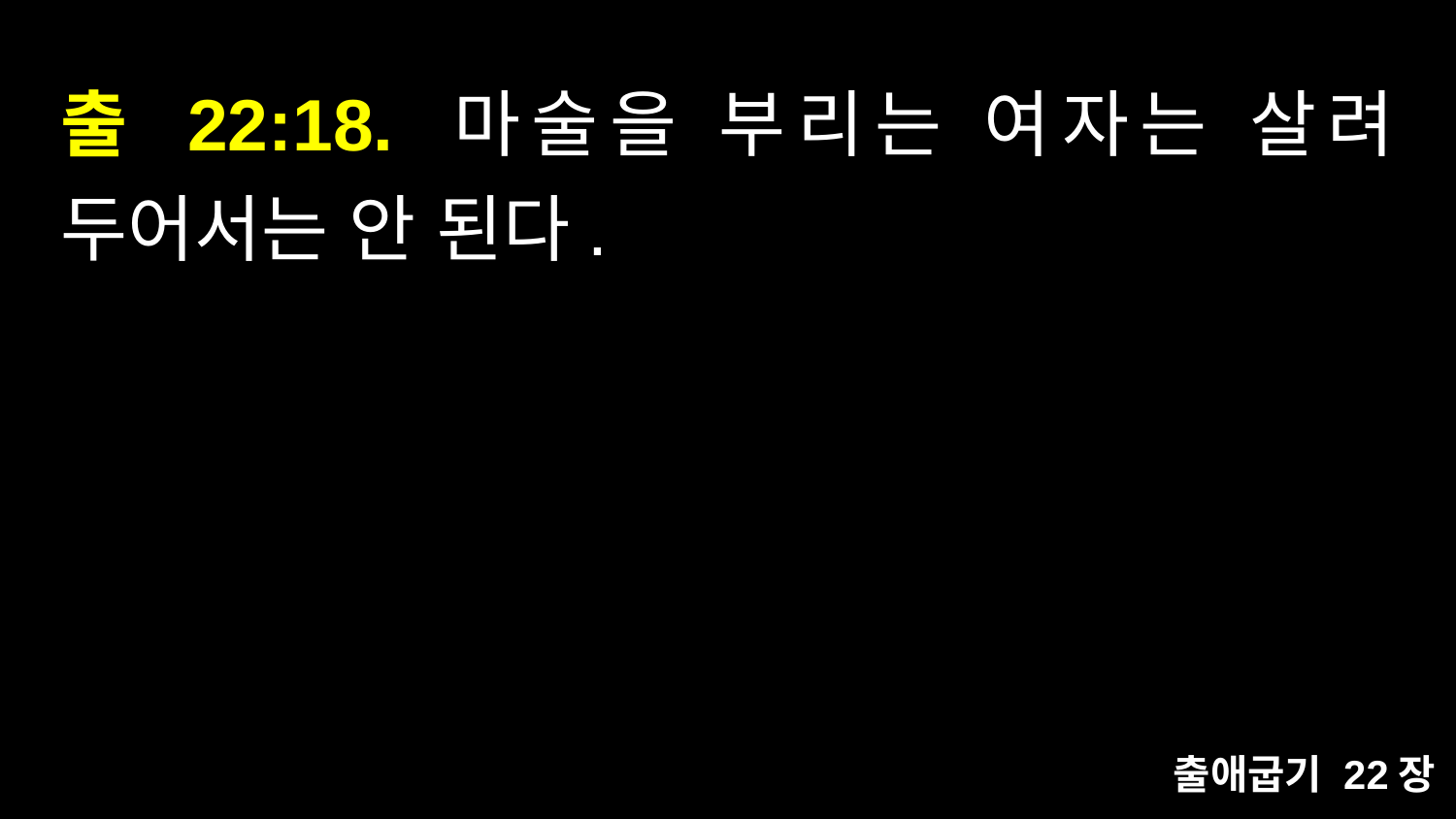

# 출 22:18. 마술을 부리는 여자는 살려 두어서는 안 된다.
출애굽기 22장